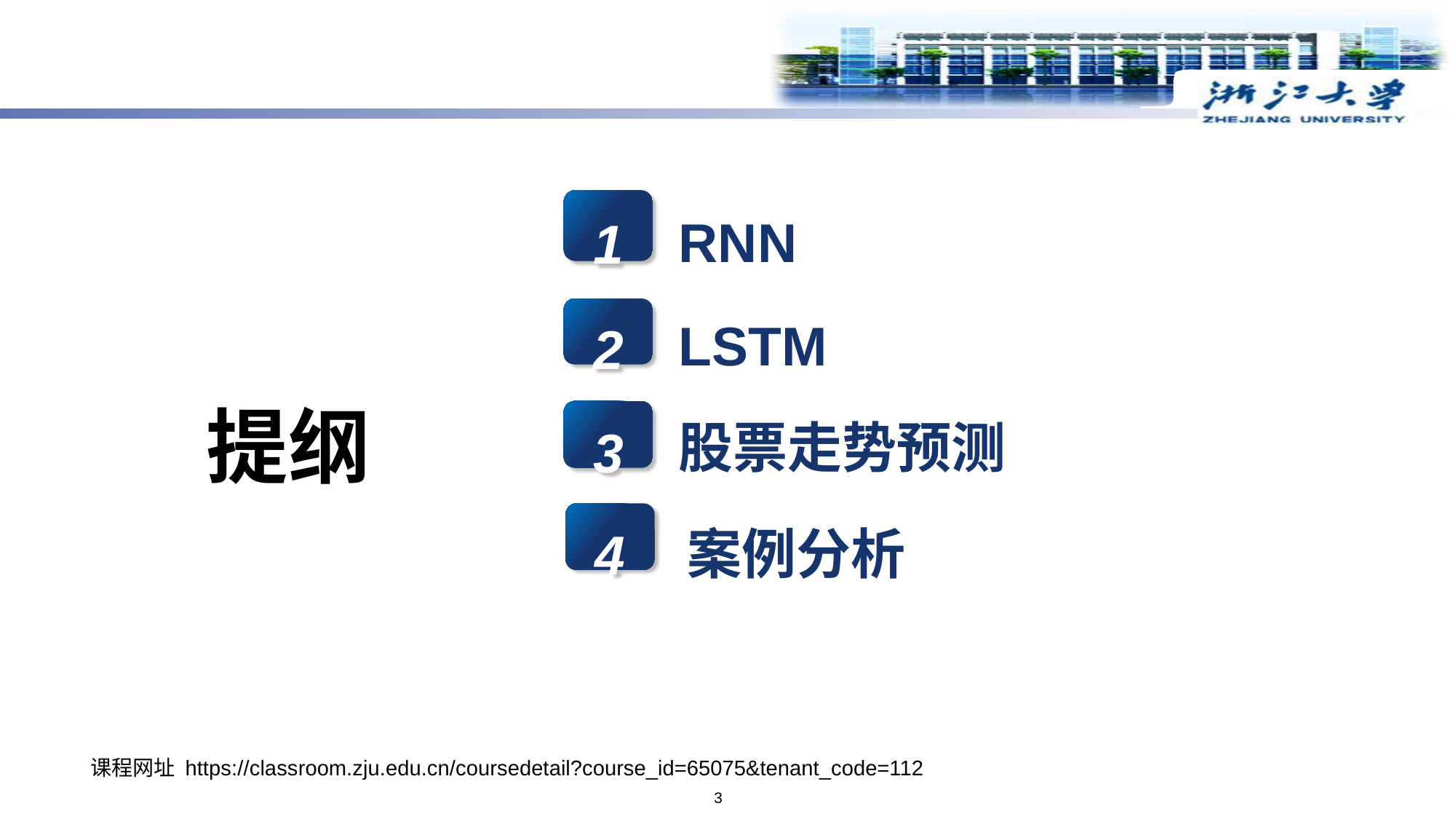

RNN
1
LSTM
2
股票走势预测
3
案例分析
提纲
4
课程网址 https://classroom.zju.edu.cn/coursedetail?course_id=65075&tenant_code=112
3